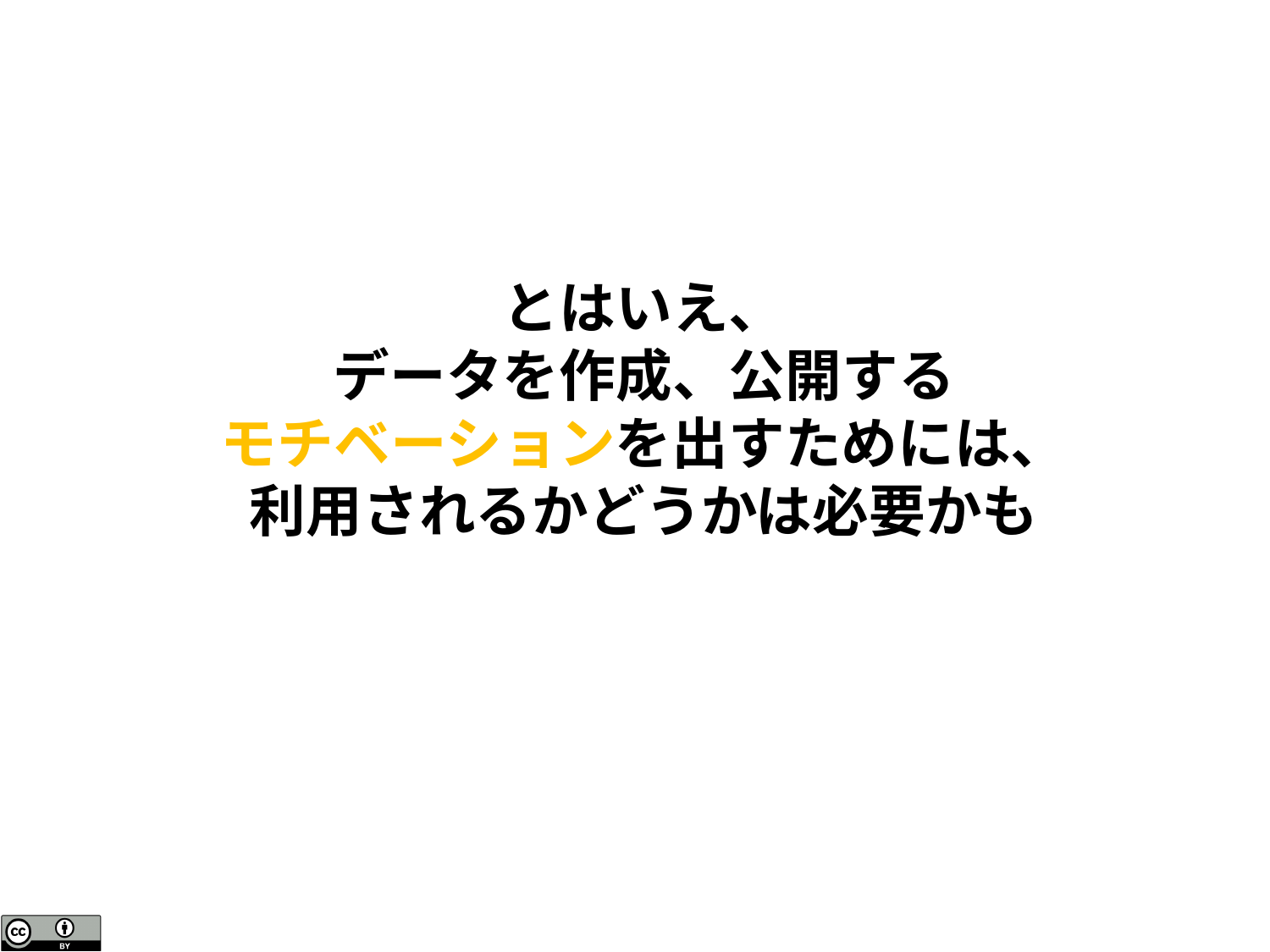

とはいえ、
データを作成、公開する
モチベーションを出すためには、
利用されるかどうかは必要かも